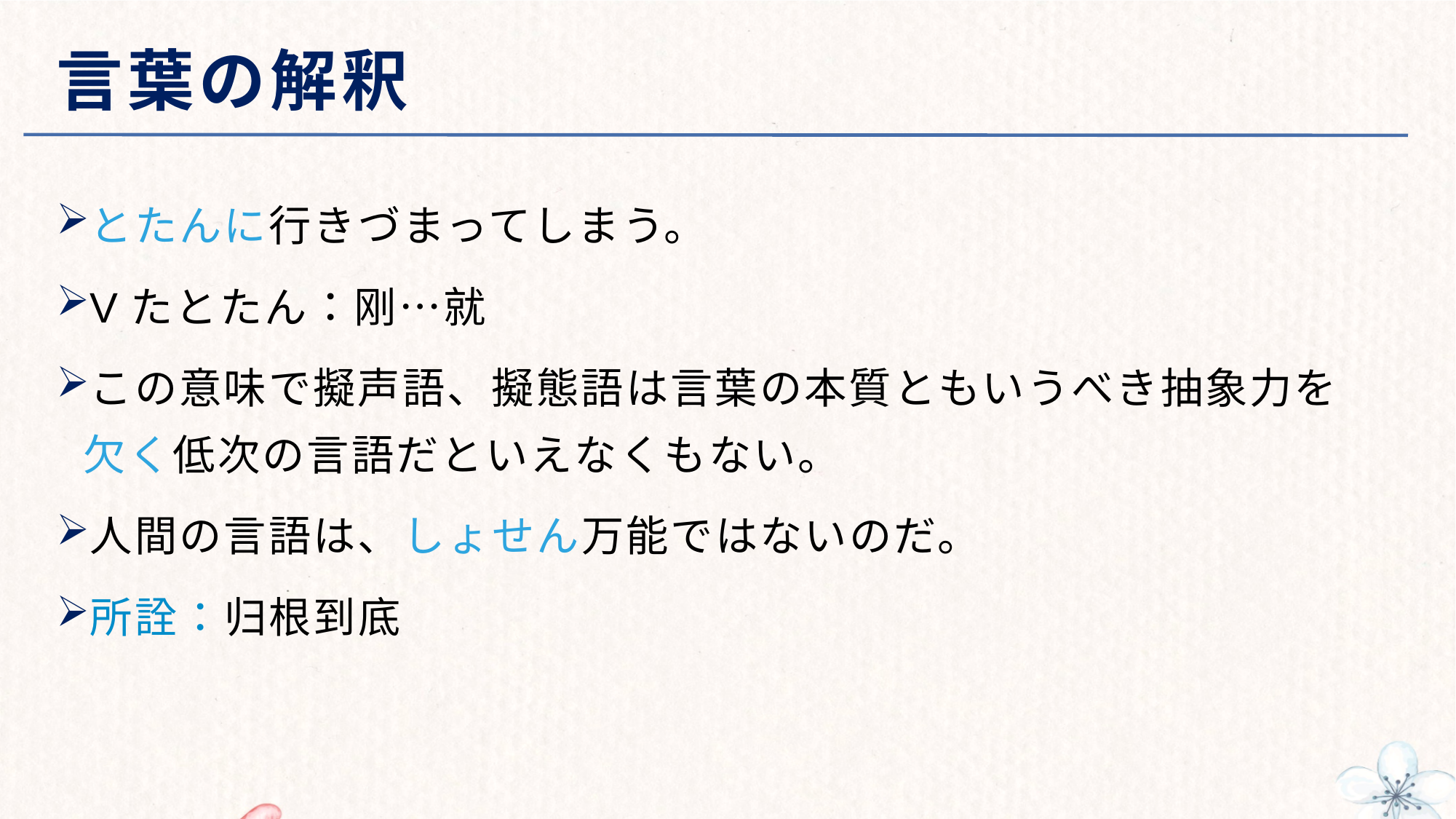

# 言葉の解釈
とたんに行きづまってしまう。
Vたとたん：刚…就
この意味で擬声語、擬態語は言葉の本質ともいうべき抽象力を欠く低次の言語だといえなくもない。
人間の言語は、しょせん万能ではないのだ。
所詮：归根到底